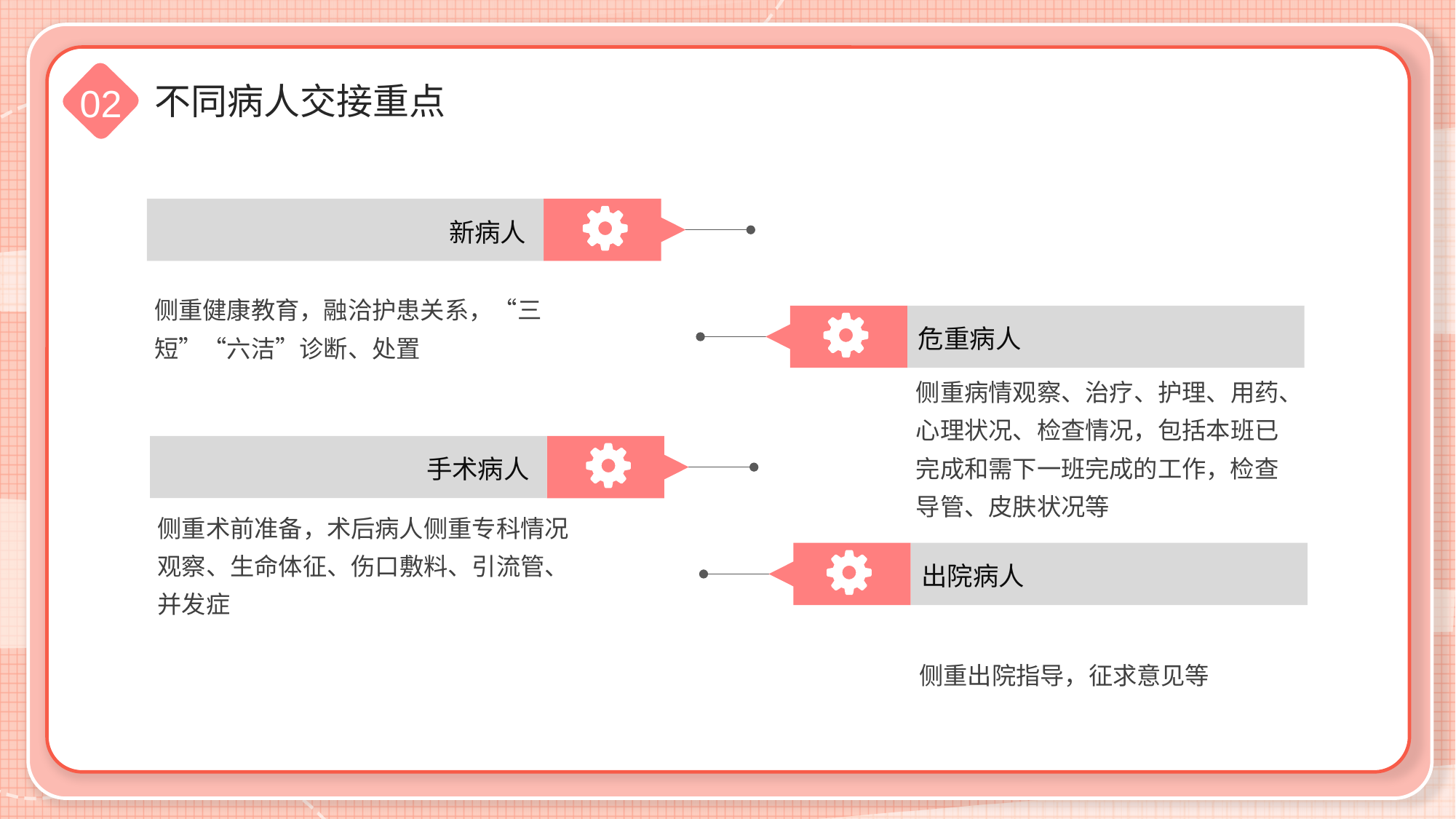

不同病人交接重点
02
新病人

侧重健康教育，融洽护患关系，“三短”“六洁”诊断、处置

危重病人

侧重病情观察、治疗、护理、用药、心理状况、检查情况，包括本班已完成和需下一班完成的工作，检查导管、皮肤状况等

手术病人

侧重术前准备，术后病人侧重专科情况观察、生命体征、伤口敷料、引流管、并发症

出院病人

侧重出院指导，征求意见等